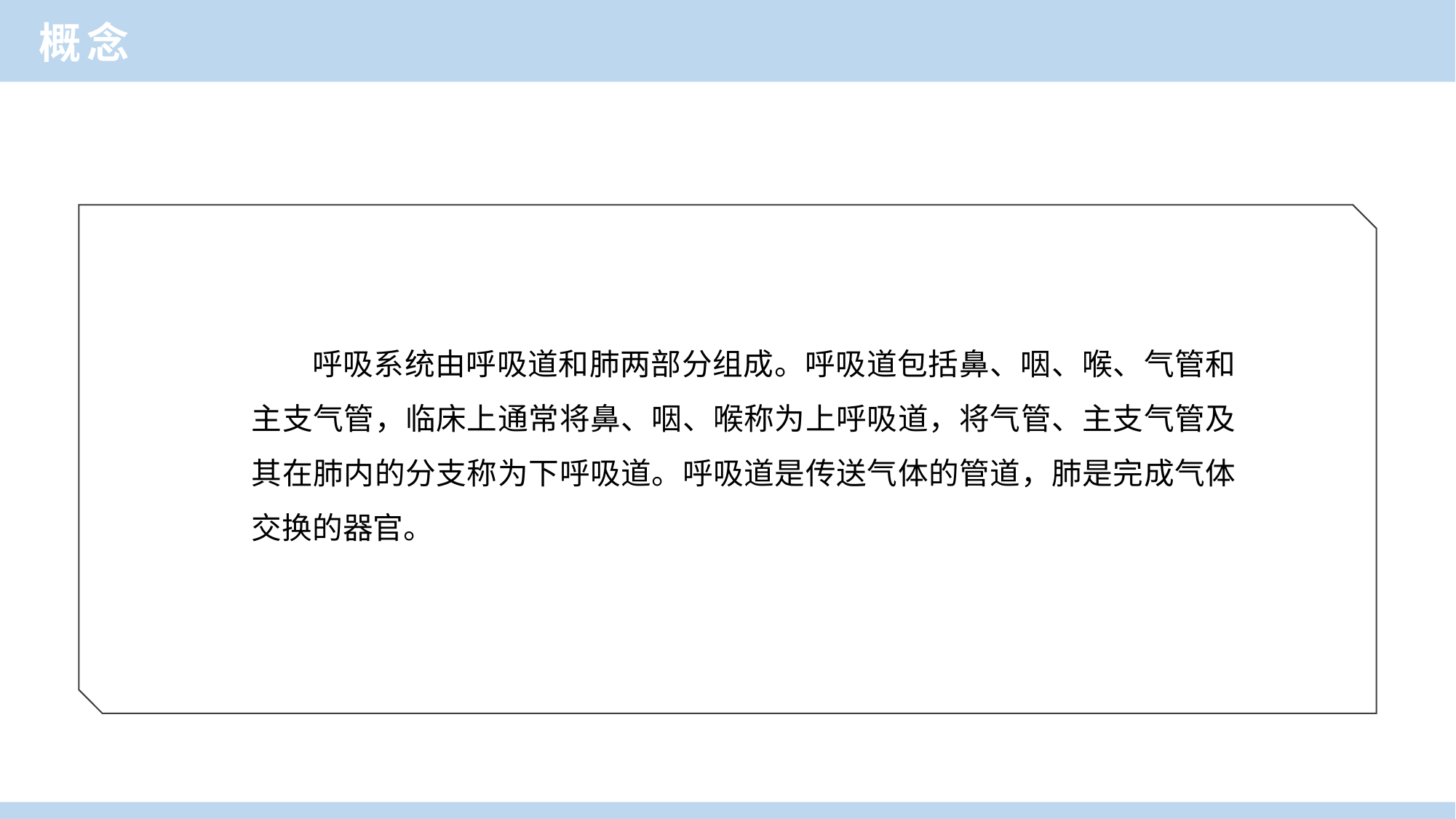

概念

呼吸系统由呼吸道和肺两部分组成。呼吸道包括鼻、咽、喉、气管和主支气管，临床上通常将鼻、咽、喉称为上呼吸道，将气管、主支气管及其在肺内的分支称为下呼吸道。呼吸道是传送气体的管道，肺是完成气体交换的器官。